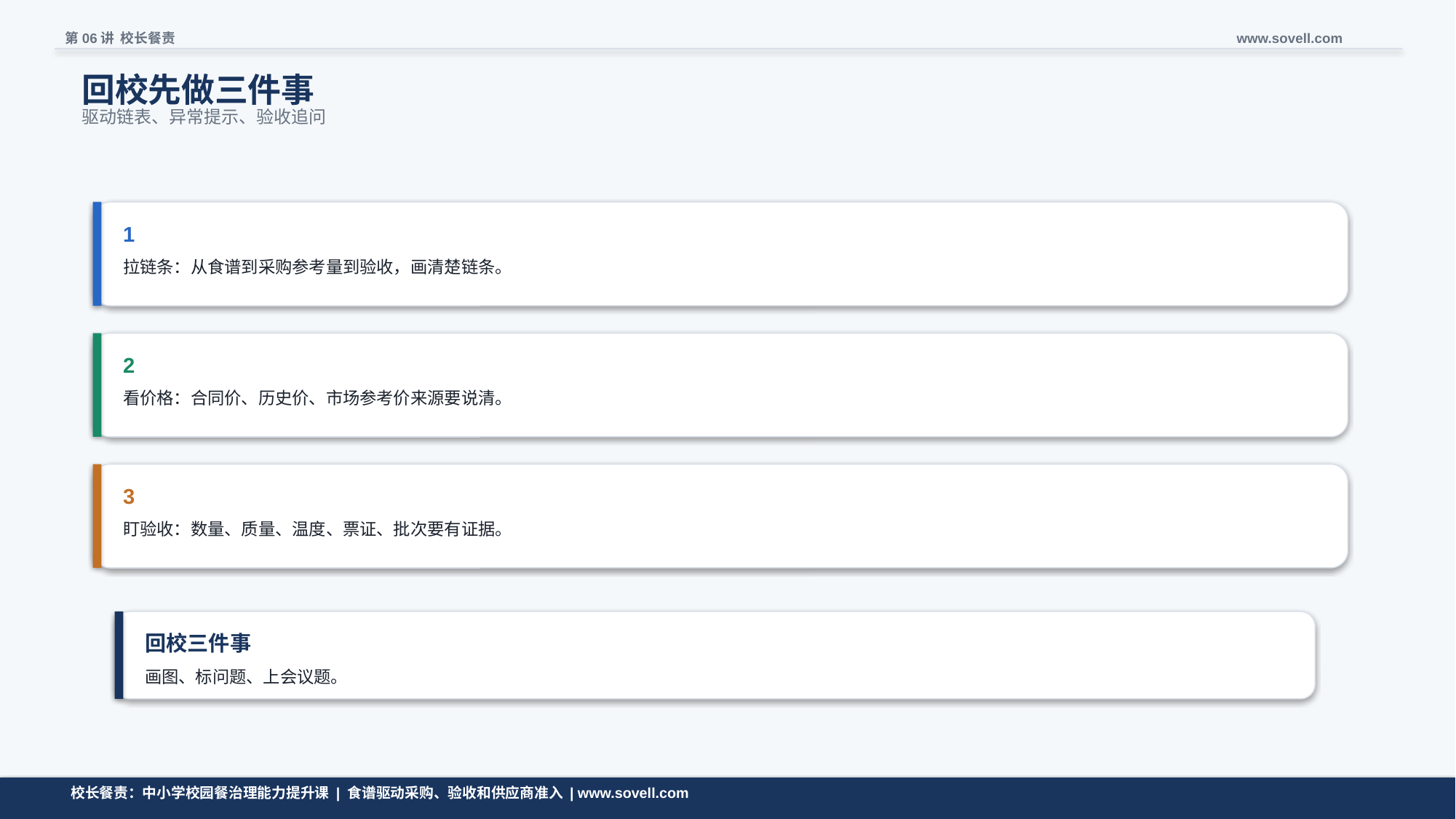

第06讲  校长餐责
www.sovell.com

回校先做三件事
驱动链表、异常提示、验收追问

1
拉链条：从食谱到采购参考量到验收，画清楚链条。

2
看价格：合同价、历史价、市场参考价来源要说清。

3
盯验收：数量、质量、温度、票证、批次要有证据。

回校三件事
画图、标问题、上会议题。

动作要小，但要能立刻开工。
校长餐责：中小学校园餐治理能力提升课 | 食谱驱动采购、验收和供应商准入 | www.sovell.com